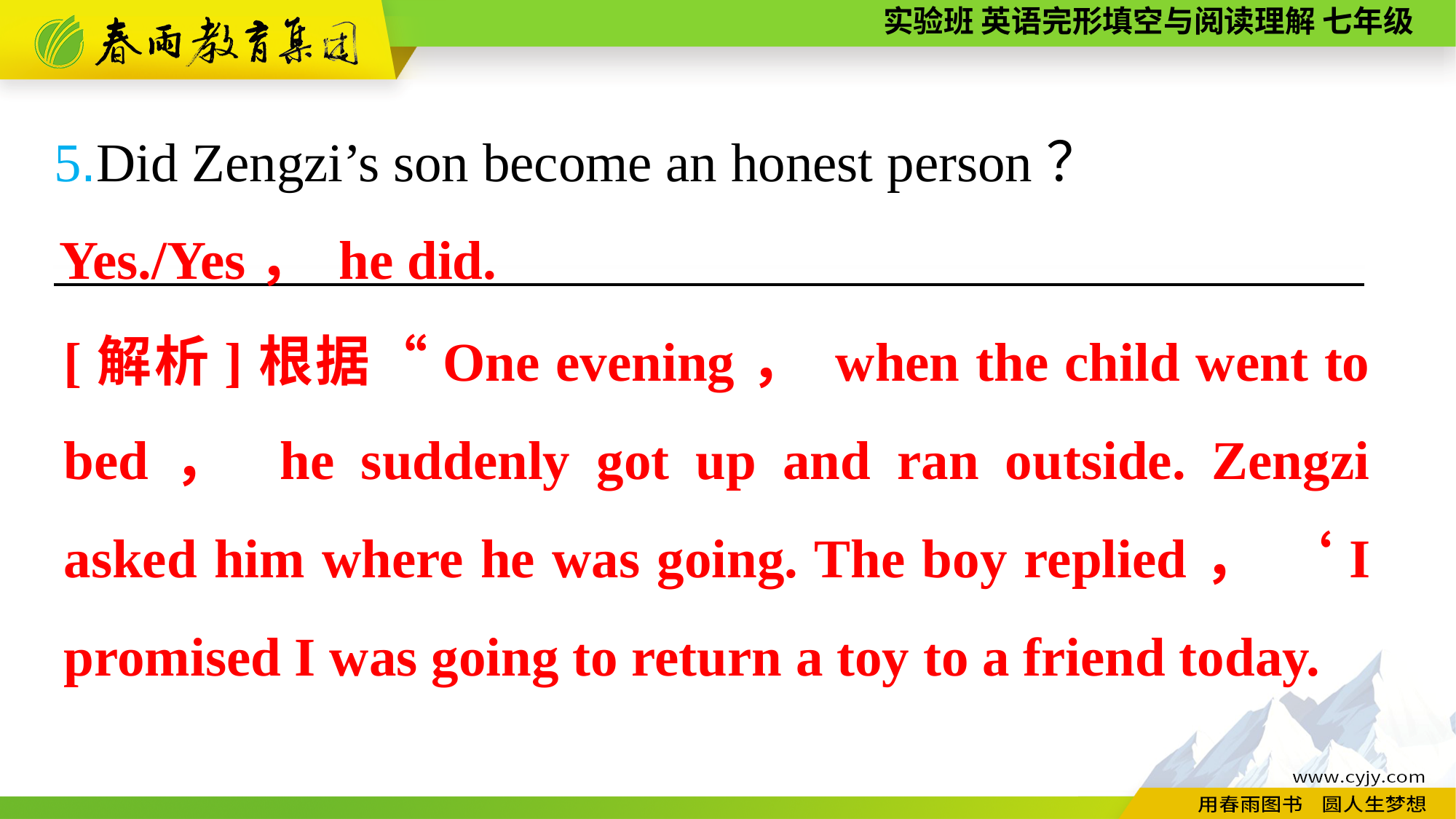

5.Did Zengzi’s son become an honest person？
————————————————————————
Yes./Yes， he did.
[解析]根据“One evening， when the child went to bed， he suddenly got up and ran outside. Zengzi asked him where he was going. The boy replied， ‘I promised I was going to return a toy to a friend today.